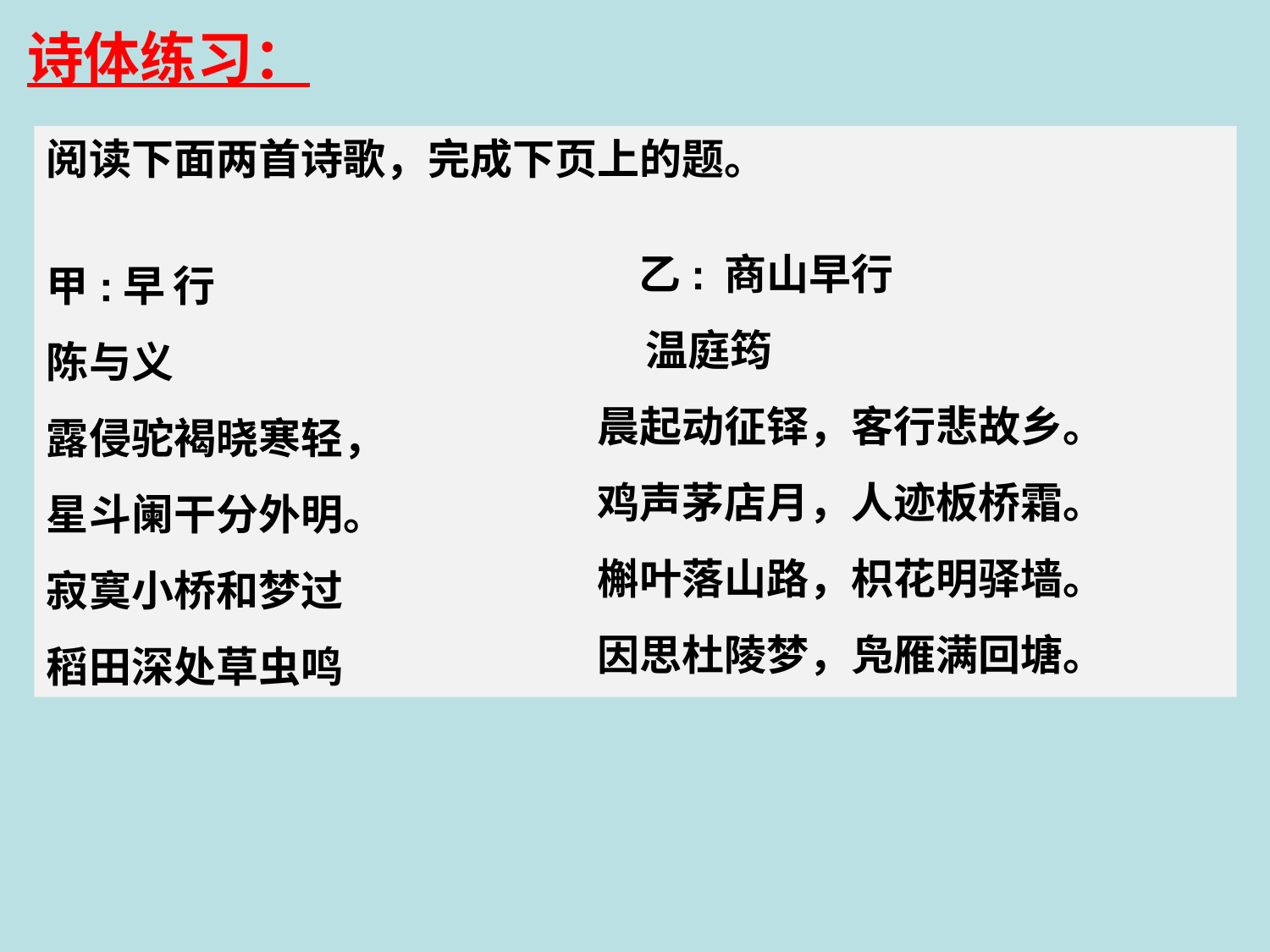

诗体练习：
阅读下面两首诗歌，完成下页上的题。

甲:早	行
陈与义
露侵驼褐晓寒轻，
星斗阑干分外明。
寂寞小桥和梦过
稻田深处草虫鸣
    乙:	商山早行
    温庭筠
晨起动征铎，客行悲故乡。
鸡声茅店月，人迹板桥霜。
槲叶落山路，枳花明驿墙。
因思杜陵梦，凫雁满回塘。